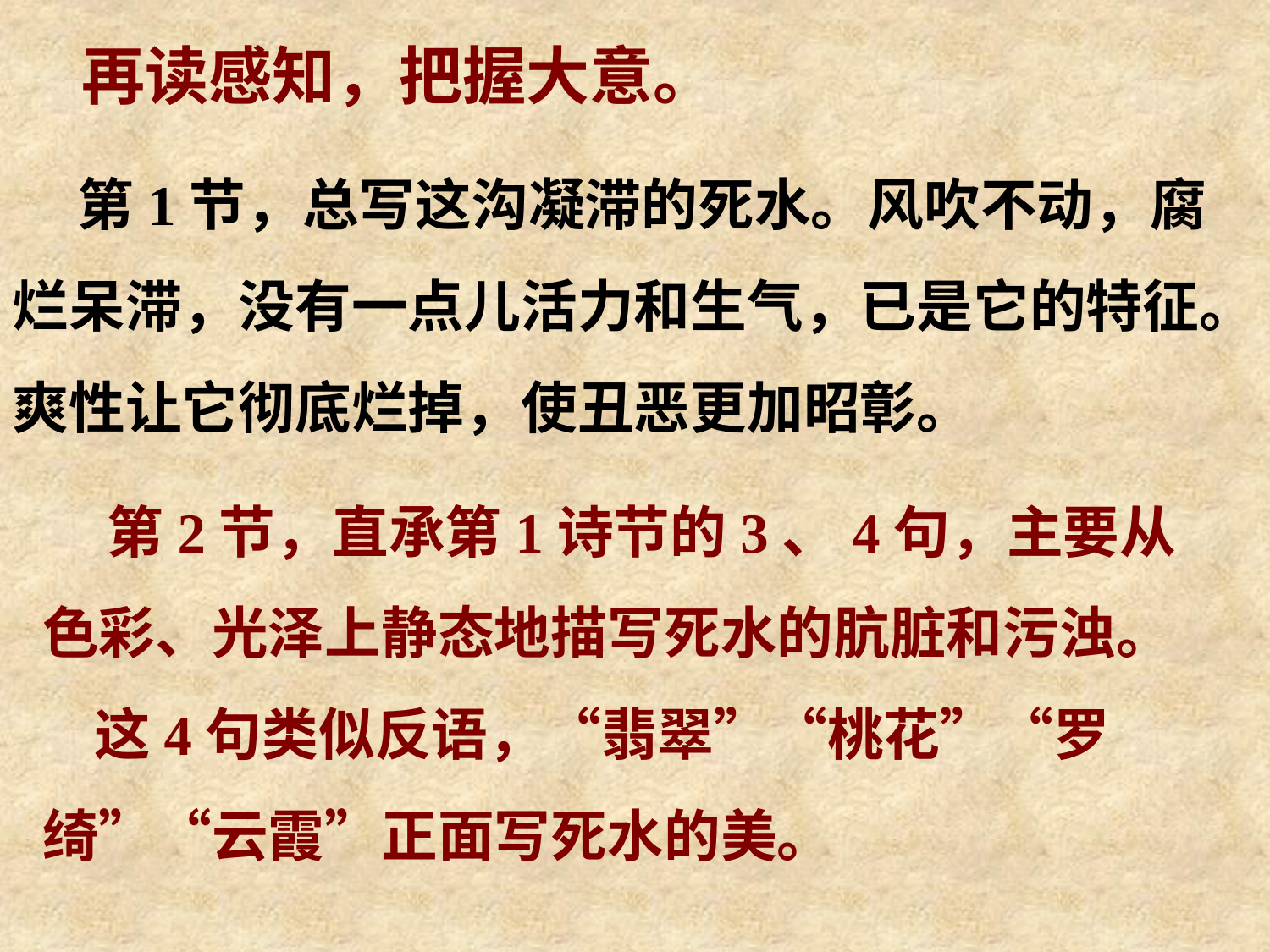

再读感知，把握大意。
    第1节，总写这沟凝滞的死水。风吹不动，腐烂呆滞，没有一点儿活力和生气，已是它的特征。爽性让它彻底烂掉，使丑恶更加昭彰。
    第2节，直承第1诗节的3、4句，主要从色彩、光泽上静态地描写死水的肮脏和污浊。
    这4句类似反语，“翡翠”“桃花”“罗绮”“云霞”正面写死水的美。